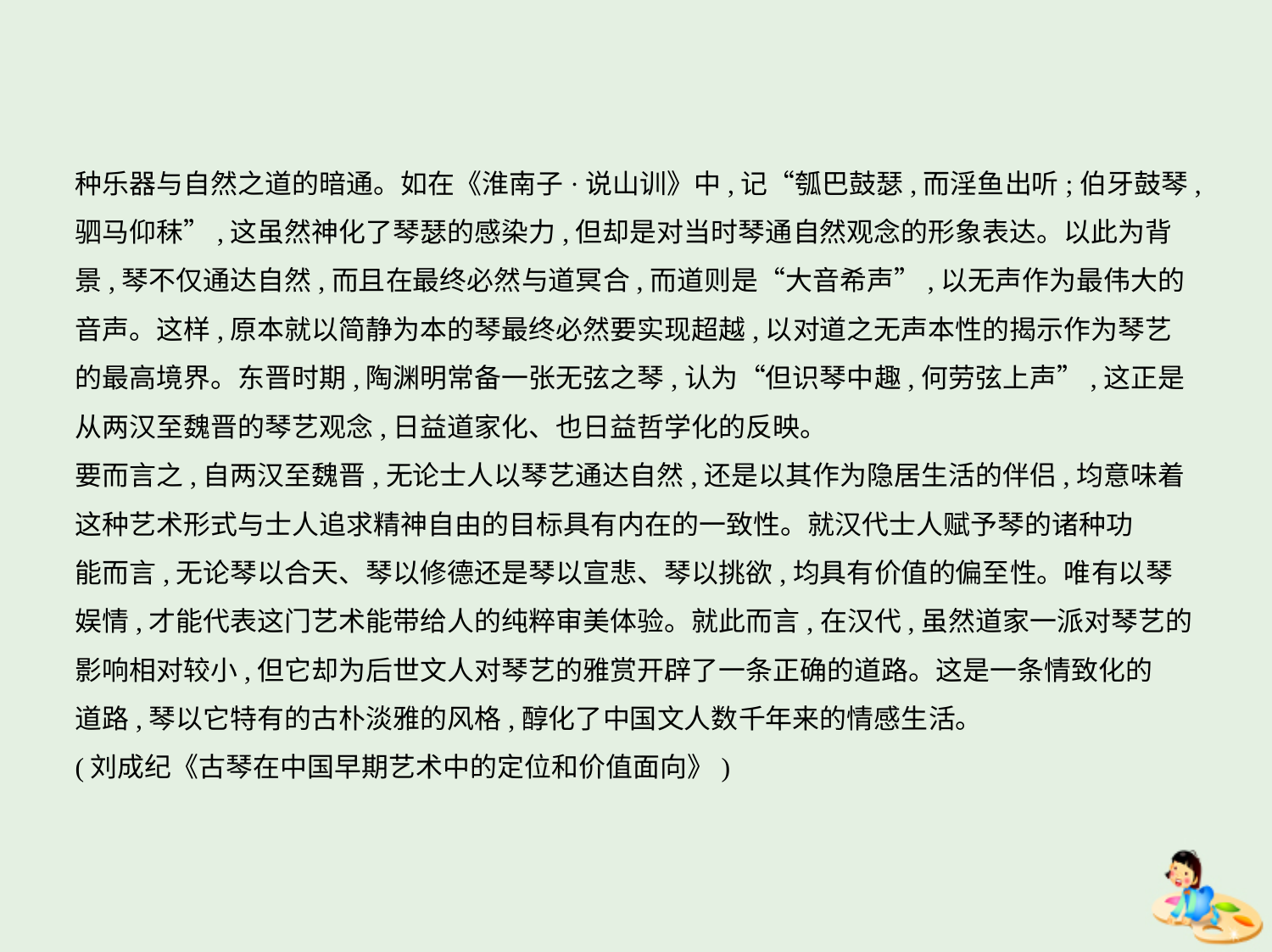

种乐器与自然之道的暗通。如在《淮南子·说山训》中,记“瓠巴鼓瑟,而淫鱼出听;伯牙鼓琴,
驷马仰秣”,这虽然神化了琴瑟的感染力,但却是对当时琴通自然观念的形象表达。以此为背
景,琴不仅通达自然,而且在最终必然与道冥合,而道则是“大音希声”,以无声作为最伟大的
音声。这样,原本就以简静为本的琴最终必然要实现超越,以对道之无声本性的揭示作为琴艺
的最高境界。东晋时期,陶渊明常备一张无弦之琴,认为“但识琴中趣,何劳弦上声”,这正是
从两汉至魏晋的琴艺观念,日益道家化、也日益哲学化的反映。
要而言之,自两汉至魏晋,无论士人以琴艺通达自然,还是以其作为隐居生活的伴侣,均意味着
这种艺术形式与士人追求精神自由的目标具有内在的一致性。就汉代士人赋予琴的诸种功
能而言,无论琴以合天、琴以修德还是琴以宣悲、琴以挑欲,均具有价值的偏至性。唯有以琴
娱情,才能代表这门艺术能带给人的纯粹审美体验。就此而言,在汉代,虽然道家一派对琴艺的
影响相对较小,但它却为后世文人对琴艺的雅赏开辟了一条正确的道路。这是一条情致化的
道路,琴以它特有的古朴淡雅的风格,醇化了中国文人数千年来的情感生活。
(刘成纪《古琴在中国早期艺术中的定位和价值面向》)